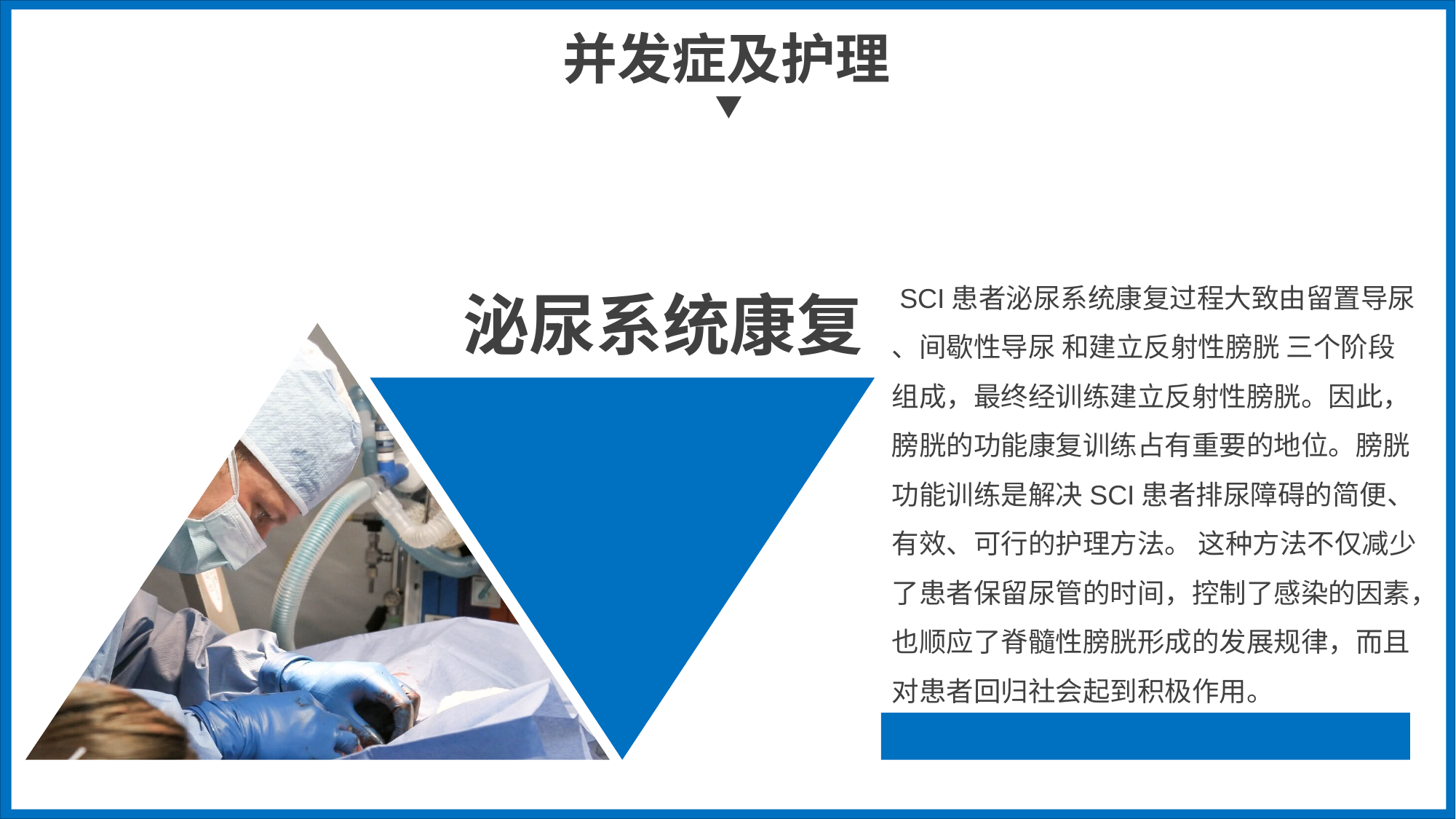

SCI患者泌尿系统康复过程大致由留置导尿 、间歇性导尿 和建立反射性膀胱 三个阶段组成，最终经训练建立反射性膀胱。因此，膀胱的功能康复训练占有重要的地位。膀胱功能训练是解决SCI患者排尿障碍的简便、有效、可行的护理方法。 这种方法不仅减少了患者保留尿管的时间，控制了感染的因素，也顺应了脊髓性膀胱形成的发展规律，而且对患者回归社会起到积极作用。
泌尿系统康复